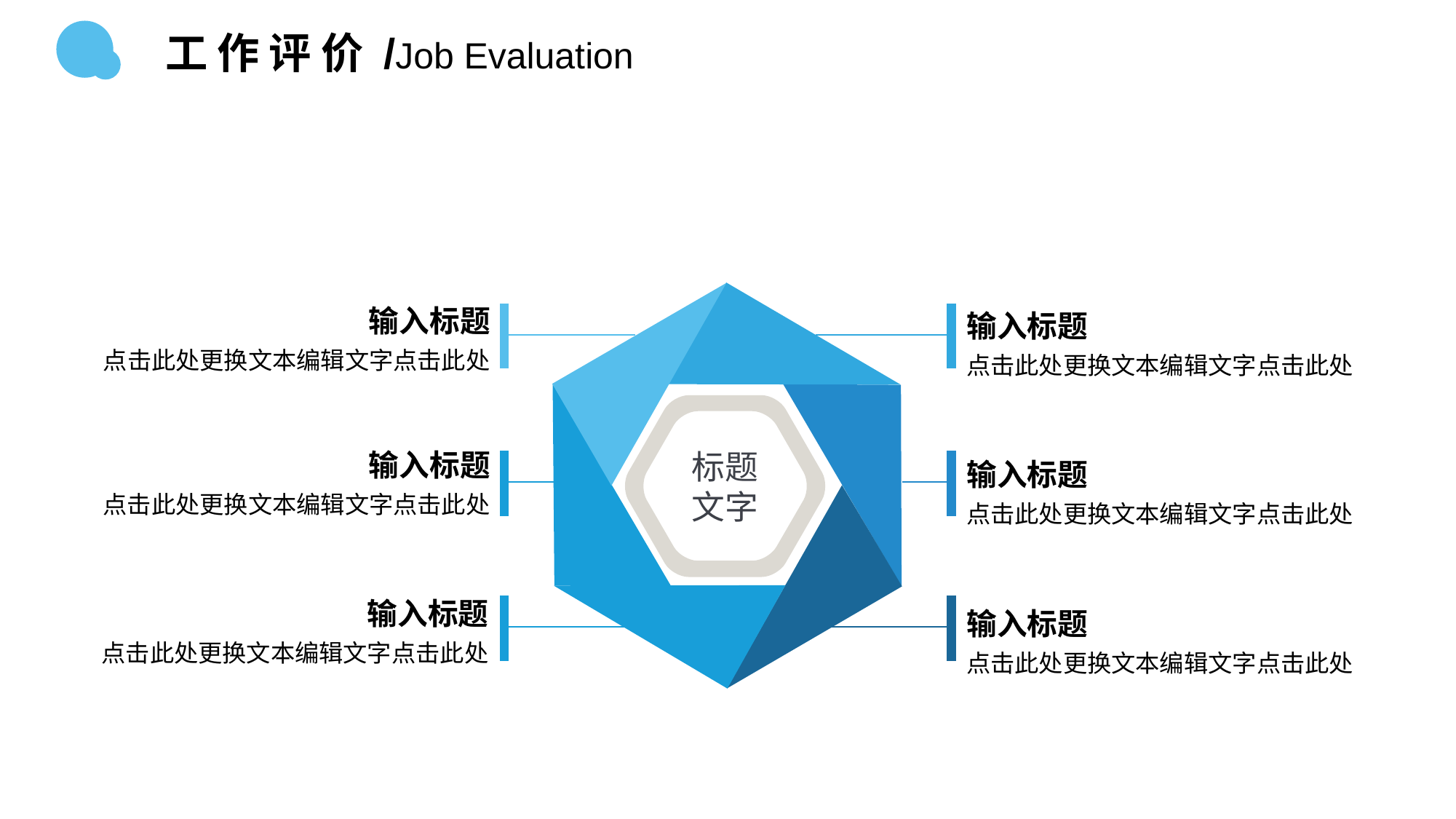

工 作 评 价 /Job Evaluation

标题
文字

输入标题
点击此处更换文本编辑文字点击此处
输入标题
点击此处更换文本编辑文字点击此处
输入标题
点击此处更换文本编辑文字点击此处
输入标题
点击此处更换文本编辑文字点击此处
输入标题
点击此处更换文本编辑文字点击此处
输入标题
点击此处更换文本编辑文字点击此处